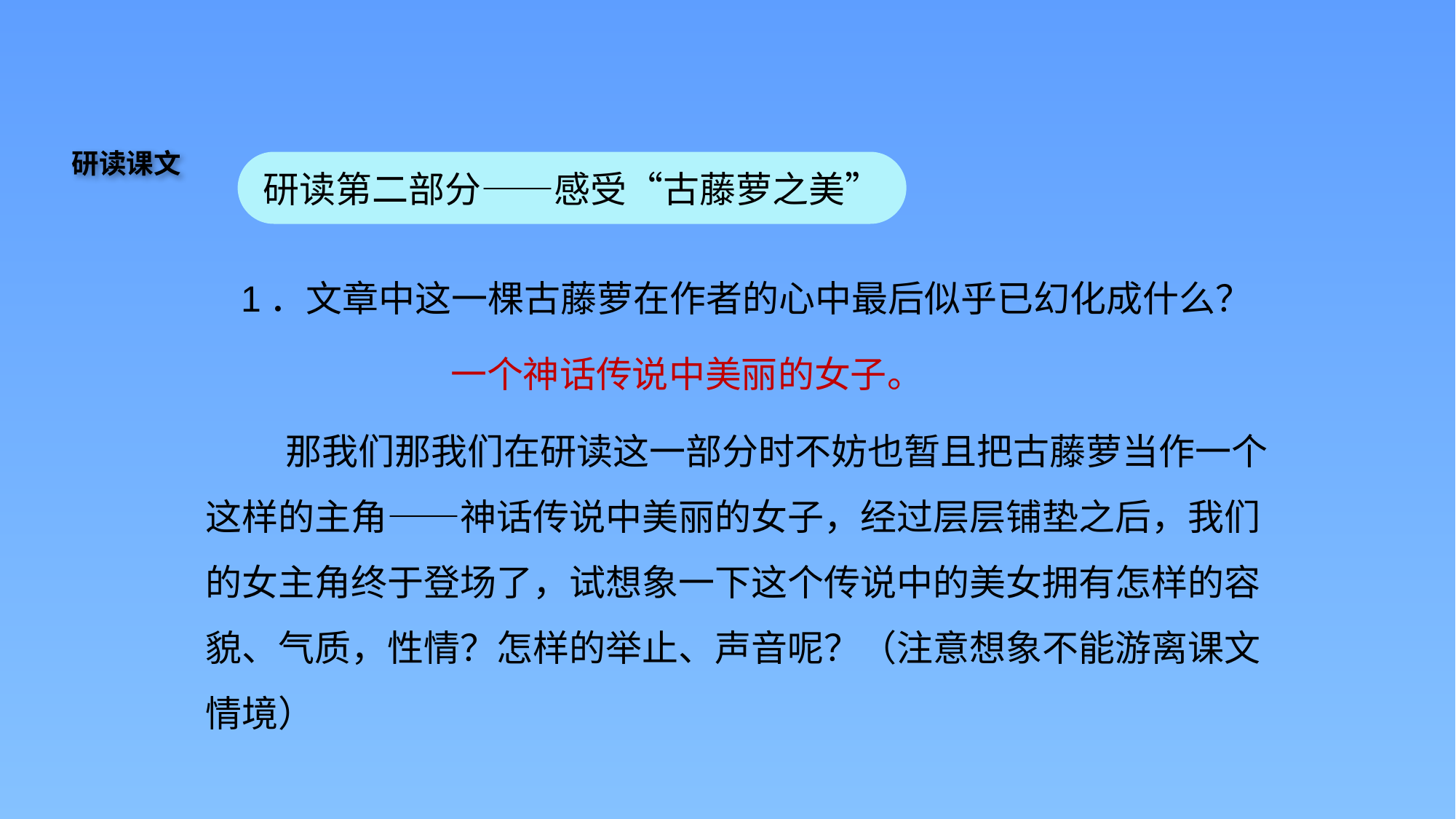

研读课文
研读第二部分——感受“古藤萝之美”
1．文章中这一棵古藤萝在作者的心中最后似乎已幻化成什么？
一个神话传说中美丽的女子。
  那我们那我们在研读这一部分时不妨也暂且把古藤萝当作一个这样的主角——神话传说中美丽的女子，经过层层铺垫之后，我们的女主角终于登场了，试想象一下这个传说中的美女拥有怎样的容貌、气质，性情？怎样的举止、声音呢？（注意想象不能游离课文情境）